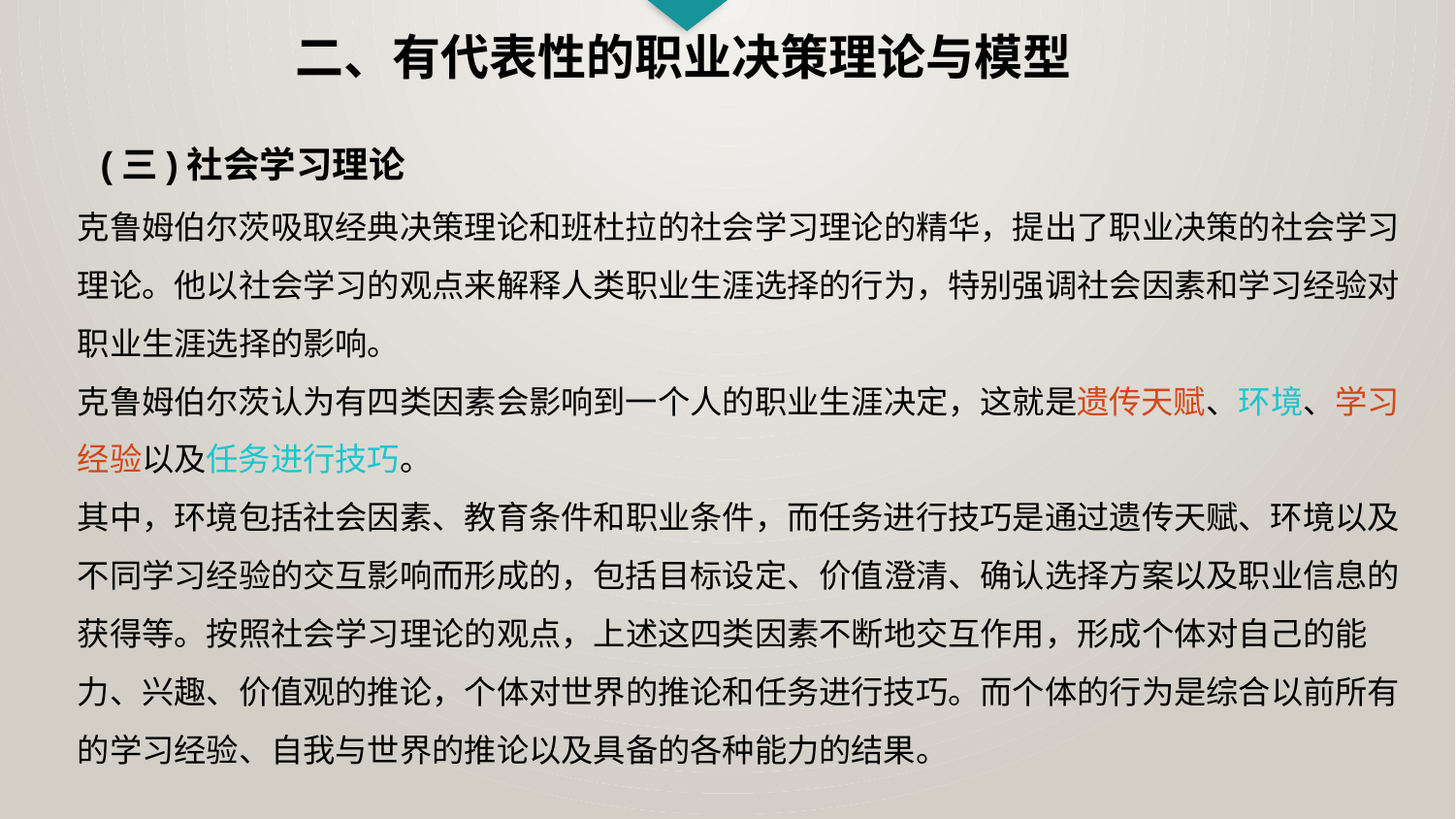

二、有代表性的职业决策理论与模型
(三)社会学习理论
克鲁姆伯尔茨吸取经典决策理论和班杜拉的社会学习理论的精华，提出了职业决策的社会学习理论。他以社会学习的观点来解释人类职业生涯选择的行为，特别强调社会因素和学习经验对职业生涯选择的影响。
克鲁姆伯尔茨认为有四类因素会影响到一个人的职业生涯决定，这就是遗传天赋、环境、学习经验以及任务进行技巧。
其中，环境包括社会因素、教育条件和职业条件，而任务进行技巧是通过遗传天赋、环境以及不同学习经验的交互影响而形成的，包括目标设定、价值澄清、确认选择方案以及职业信息的获得等。按照社会学习理论的观点，上述这四类因素不断地交互作用，形成个体对自己的能力、兴趣、价值观的推论，个体对世界的推论和任务进行技巧。而个体的行为是综合以前所有的学习经验、自我与世界的推论以及具备的各种能力的结果。
25